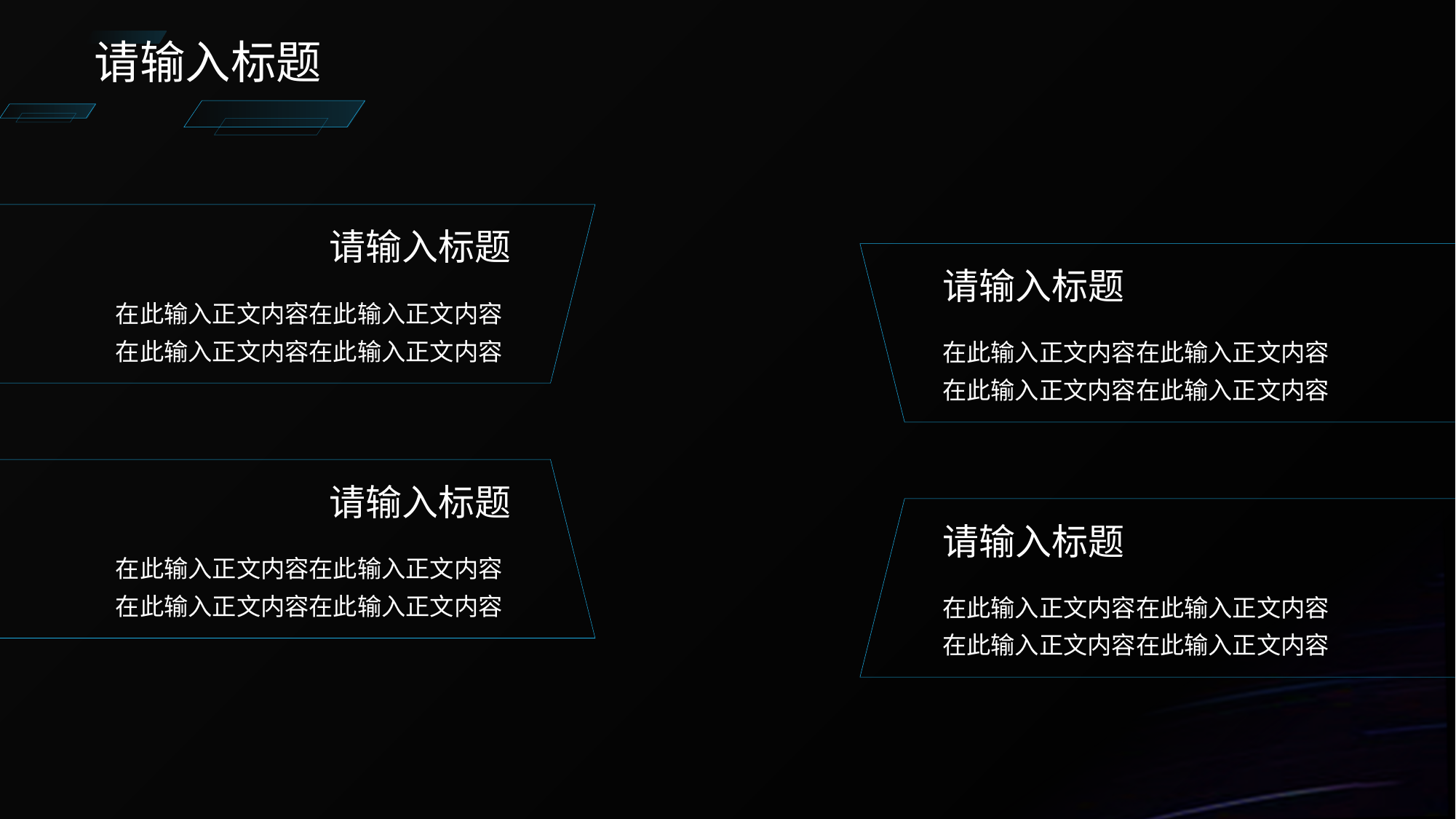

请输入标题

请输入标题
在此输入正文内容在此输入正文内容在此输入正文内容在此输入正文内容

请输入标题
在此输入正文内容在此输入正文内容在此输入正文内容在此输入正文内容

请输入标题
在此输入正文内容在此输入正文内容在此输入正文内容在此输入正文内容

请输入标题
在此输入正文内容在此输入正文内容在此输入正文内容在此输入正文内容